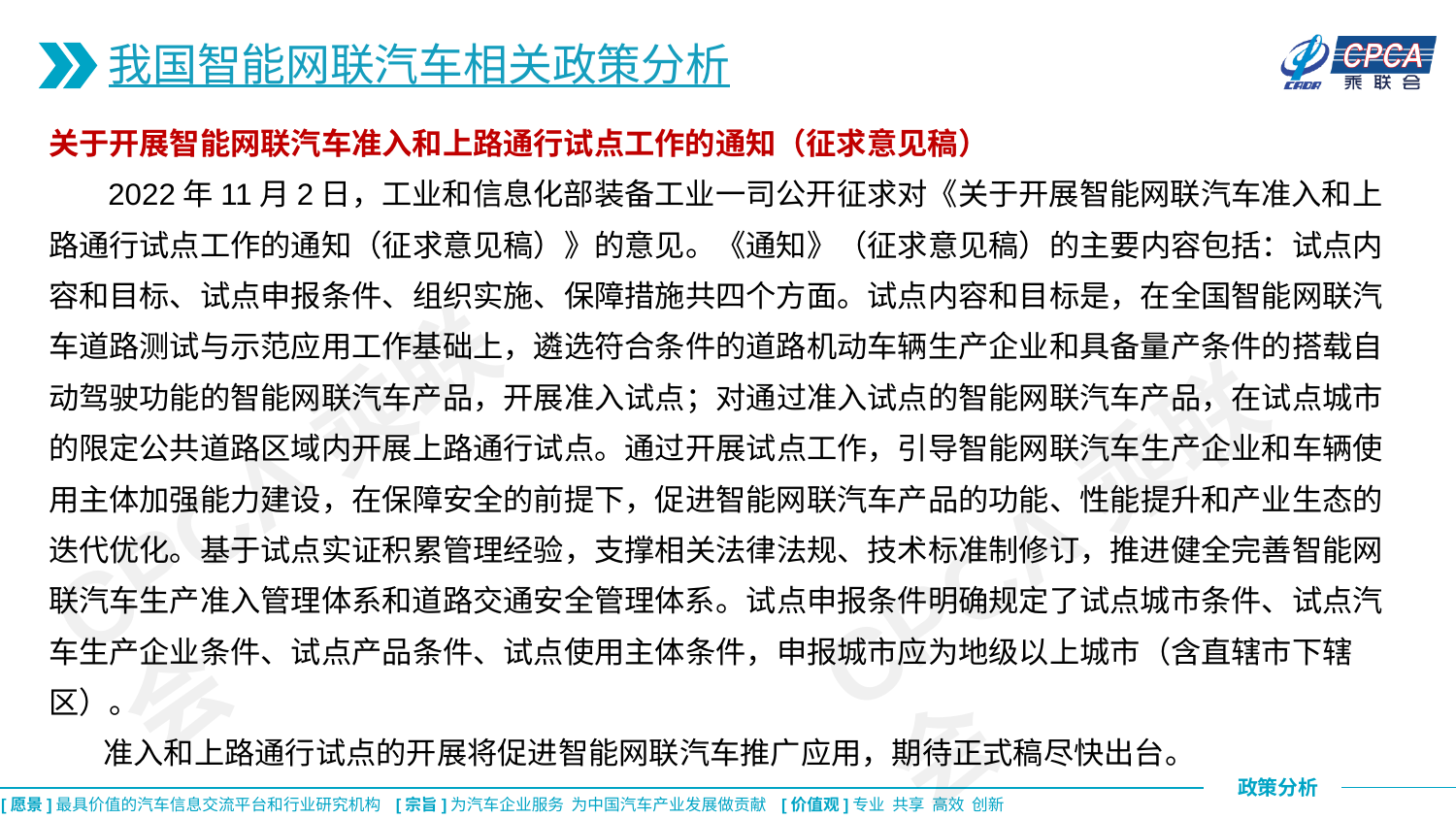

我国智能网联汽车相关政策分析
关于开展智能网联汽车准入和上路通行试点工作的通知（征求意见稿）
       2022年11月2日，工业和信息化部装备工业一司公开征求对《关于开展智能网联汽车准入和上路通行试点工作的通知（征求意见稿）》的意见。《通知》（征求意见稿）的主要内容包括：试点内容和目标、试点申报条件、组织实施、保障措施共四个方面。试点内容和目标是，在全国智能网联汽车道路测试与示范应用工作基础上，遴选符合条件的道路机动车辆生产企业和具备量产条件的搭载自动驾驶功能的智能网联汽车产品，开展准入试点；对通过准入试点的智能网联汽车产品，在试点城市的限定公共道路区域内开展上路通行试点。通过开展试点工作，引导智能网联汽车生产企业和车辆使用主体加强能力建设，在保障安全的前提下，促进智能网联汽车产品的功能、性能提升和产业生态的迭代优化。基于试点实证积累管理经验，支撑相关法律法规、技术标准制修订，推进健全完善智能网联汽车生产准入管理体系和道路交通安全管理体系。试点申报条件明确规定了试点城市条件、试点汽车生产企业条件、试点产品条件、试点使用主体条件，申报城市应为地级以上城市（含直辖市下辖区）。
       准入和上路通行试点的开展将促进智能网联汽车推广应用，期待正式稿尽快出台。
CPCA乘联会
CPCA乘联会